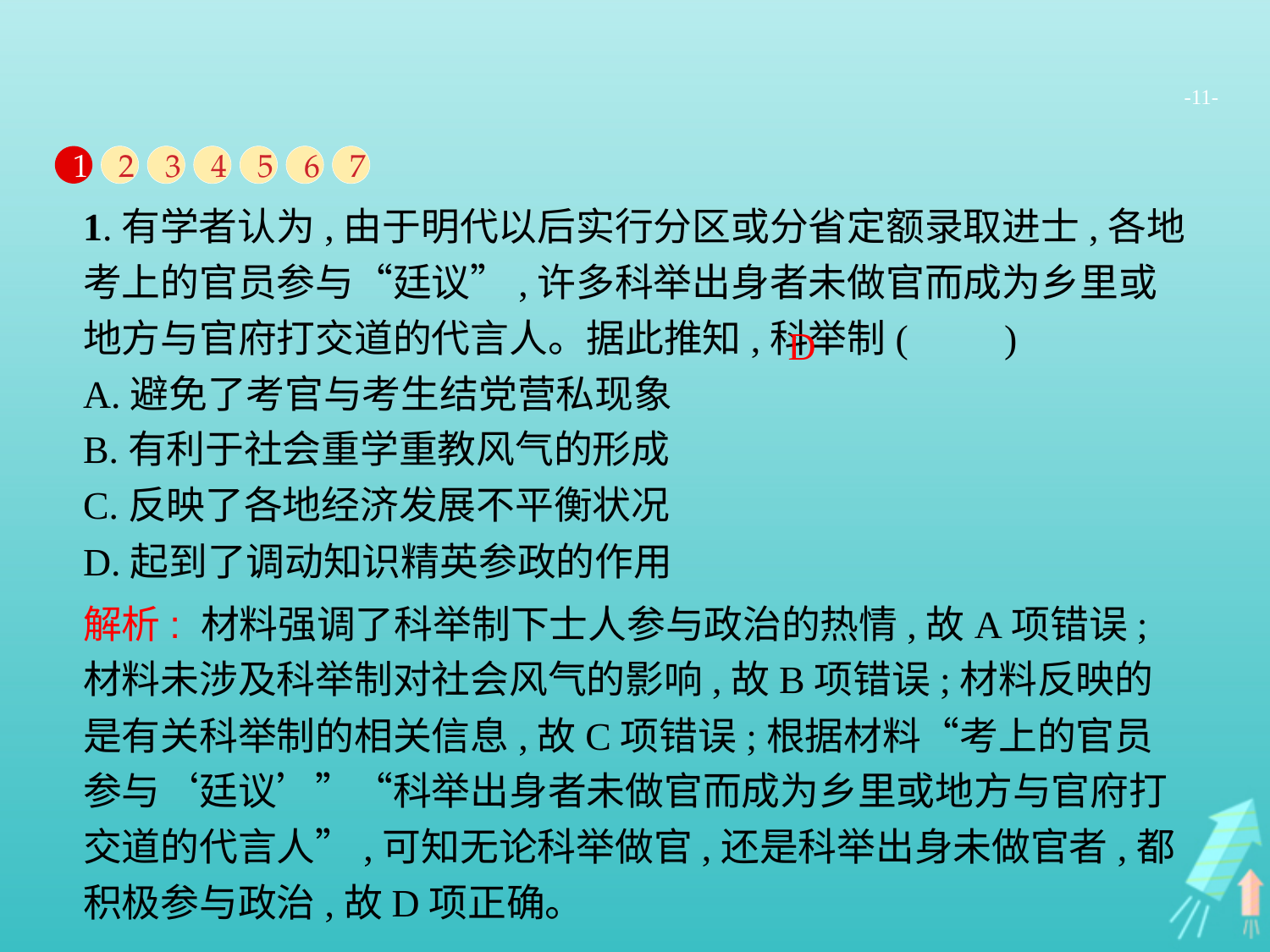

-11-
1
2
3
4
5
6
7
1.有学者认为,由于明代以后实行分区或分省定额录取进士,各地考上的官员参与“廷议”,许多科举出身者未做官而成为乡里或地方与官府打交道的代言人。据此推知,科举制(　　)
A.避免了考官与考生结党营私现象
B.有利于社会重学重教风气的形成
C.反映了各地经济发展不平衡状况
D.起到了调动知识精英参政的作用
D
解析: 材料强调了科举制下士人参与政治的热情,故A项错误;材料未涉及科举制对社会风气的影响,故B项错误;材料反映的是有关科举制的相关信息,故C项错误;根据材料“考上的官员参与‘廷议’”“科举出身者未做官而成为乡里或地方与官府打交道的代言人”,可知无论科举做官,还是科举出身未做官者,都积极参与政治,故D项正确。